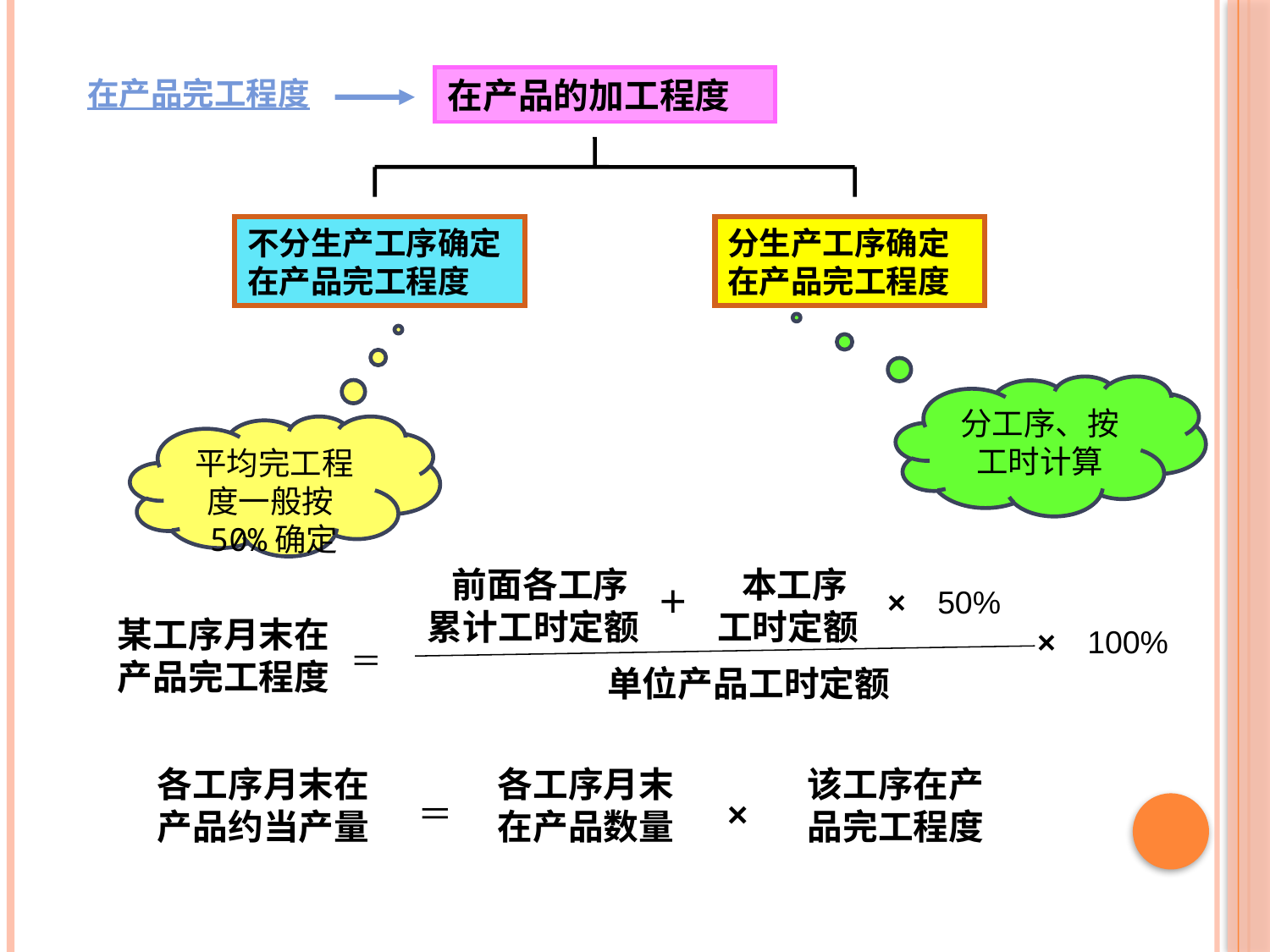

在产品完工程度
在产品的加工程度

不分生产工序确定在产品完工程度
分生产工序确定在产品完工程度

分工序、按工时计算
平均完工程度一般按50%确定
  前面各工序累计工时定额
  本工序工时定额
＋
×
50%
某工序月末在产品完工程度
×
100%
＝

单位产品工时定额
各工序月末在产品约当产量
各工序月末在产品数量
该工序在产品完工程度
＝
×